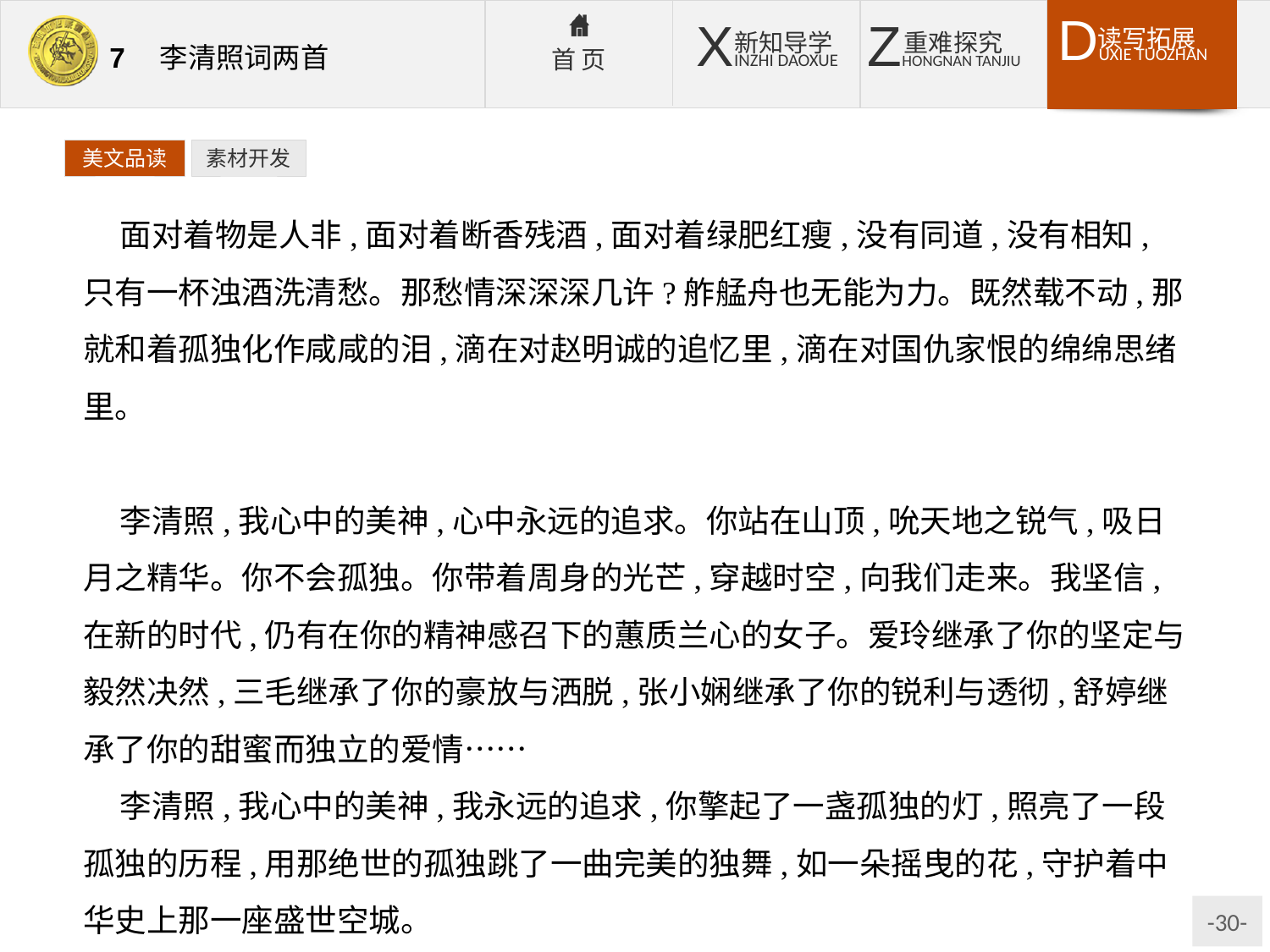

美文品读
素材开发
面对着物是人非,面对着断香残酒,面对着绿肥红瘦,没有同道,没有相知,只有一杯浊酒洗清愁。那愁情深深深几许?舴艋舟也无能为力。既然载不动,那就和着孤独化作咸咸的泪,滴在对赵明诚的追忆里,滴在对国仇家恨的绵绵思绪里。

李清照,我心中的美神,心中永远的追求。你站在山顶,吮天地之锐气,吸日月之精华。你不会孤独。你带着周身的光芒,穿越时空,向我们走来。我坚信,在新的时代,仍有在你的精神感召下的蕙质兰心的女子。爱玲继承了你的坚定与毅然决然,三毛继承了你的豪放与洒脱,张小娴继承了你的锐利与透彻,舒婷继承了你的甜蜜而独立的爱情……
李清照,我心中的美神,我永远的追求,你擎起了一盏孤独的灯,照亮了一段孤独的历程,用那绝世的孤独跳了一曲完美的独舞,如一朵摇曳的花,守护着中华史上那一座盛世空城。